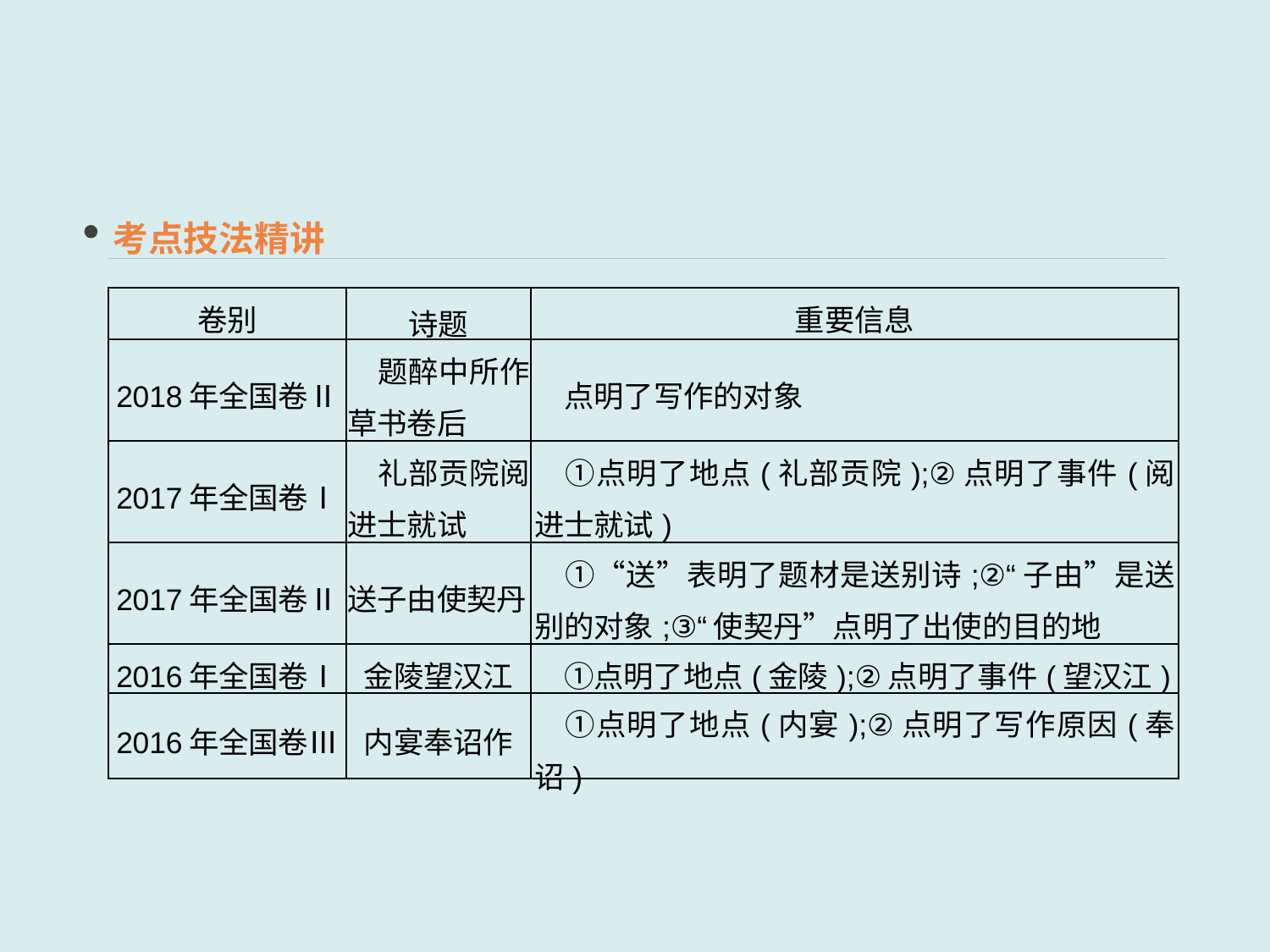

考点技法精讲

| 卷别 | 诗题 | 重要信息 |
| --- | --- | --- |
| 2018年全国卷Ⅱ | 题醉中所作草书卷后 | 点明了写作的对象 |
| 2017年全国卷Ⅰ | 礼部贡院阅进士就试 | ①点明了地点(礼部贡院);②点明了事件(阅进士就试) |
| 2017年全国卷Ⅱ | 送子由使契丹 | ①“送”表明了题材是送别诗;②“子由”是送别的对象;③“使契丹”点明了出使的目的地 |
| 2016年全国卷Ⅰ | 金陵望汉江 | ①点明了地点(金陵);②点明了事件(望汉江) |
| 2016年全国卷Ⅲ | 内宴奉诏作 | ①点明了地点(内宴);②点明了写作原因(奉诏) |